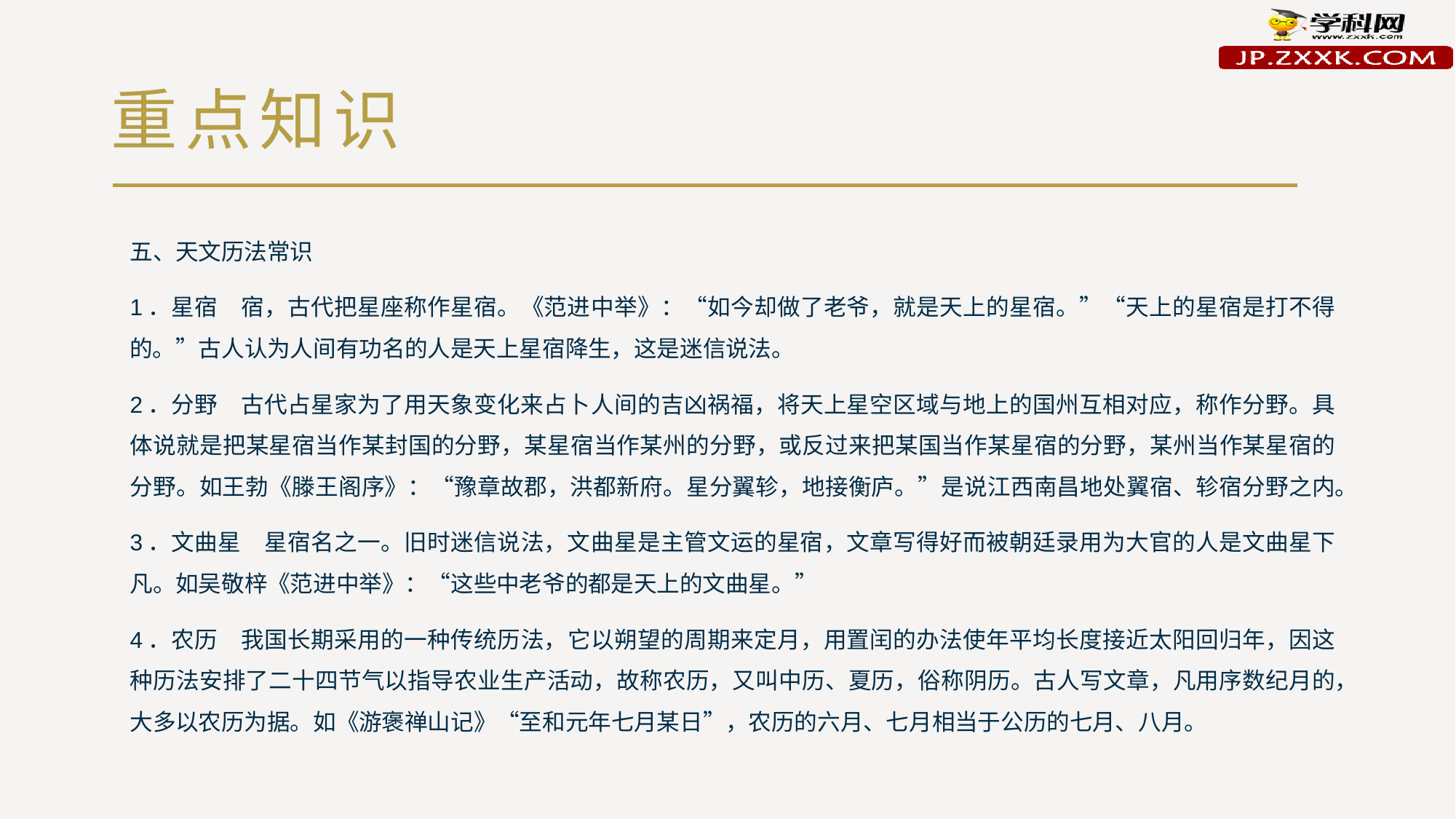

# 重点知识
五、天文历法常识
1．星宿　宿，古代把星座称作星宿。《范进中举》：“如今却做了老爷，就是天上的星宿。”“天上的星宿是打不得的。”古人认为人间有功名的人是天上星宿降生，这是迷信说法。
2．分野　古代占星家为了用天象变化来占卜人间的吉凶祸福，将天上星空区域与地上的国州互相对应，称作分野。具体说就是把某星宿当作某封国的分野，某星宿当作某州的分野，或反过来把某国当作某星宿的分野，某州当作某星宿的分野。如王勃《滕王阁序》：“豫章故郡，洪都新府。星分翼轸，地接衡庐。”是说江西南昌地处翼宿、轸宿分野之内。
3．文曲星　星宿名之一。旧时迷信说法，文曲星是主管文运的星宿，文章写得好而被朝廷录用为大官的人是文曲星下凡。如吴敬梓《范进中举》：“这些中老爷的都是天上的文曲星。”
4．农历　我国长期采用的一种传统历法，它以朔望的周期来定月，用置闰的办法使年平均长度接近太阳回归年，因这种历法安排了二十四节气以指导农业生产活动，故称农历，又叫中历、夏历，俗称阴历。古人写文章，凡用序数纪月的，大多以农历为据。如《游褒禅山记》“至和元年七月某日”，农历的六月、七月相当于公历的七月、八月。